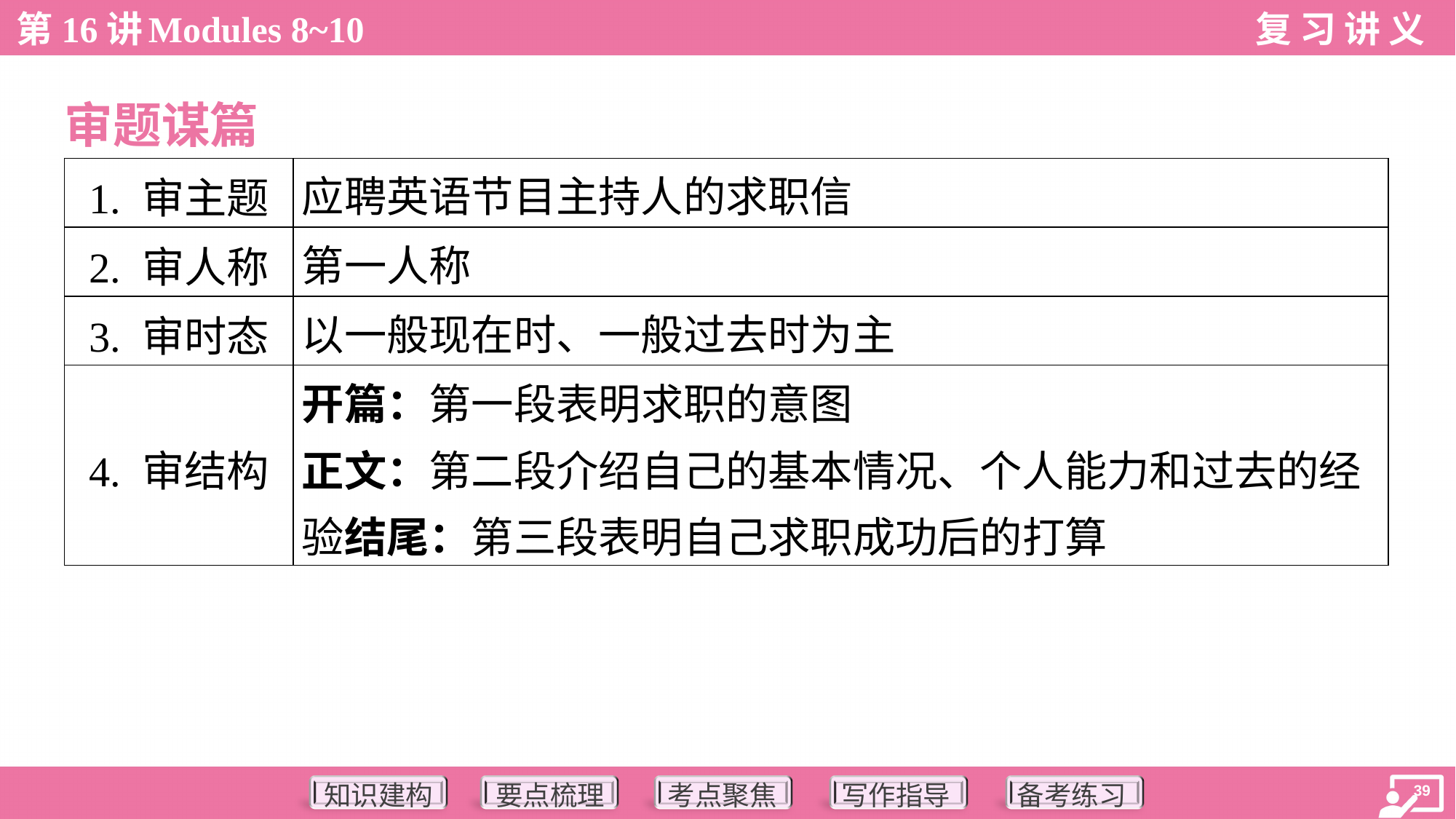

审题谋篇
| 1. 审主题 | 应聘英语节目主持人的求职信 |
| --- | --- |
| 2. 审人称 | 第一人称 |
| 3. 审时态 | 以一般现在时、一般过去时为主 |
| 4. 审结构 | 开篇：第一段表明求职的意图 正文：第二段介绍自己的基本情况、个人能力和过去的经验结尾：第三段表明自己求职成功后的打算 |